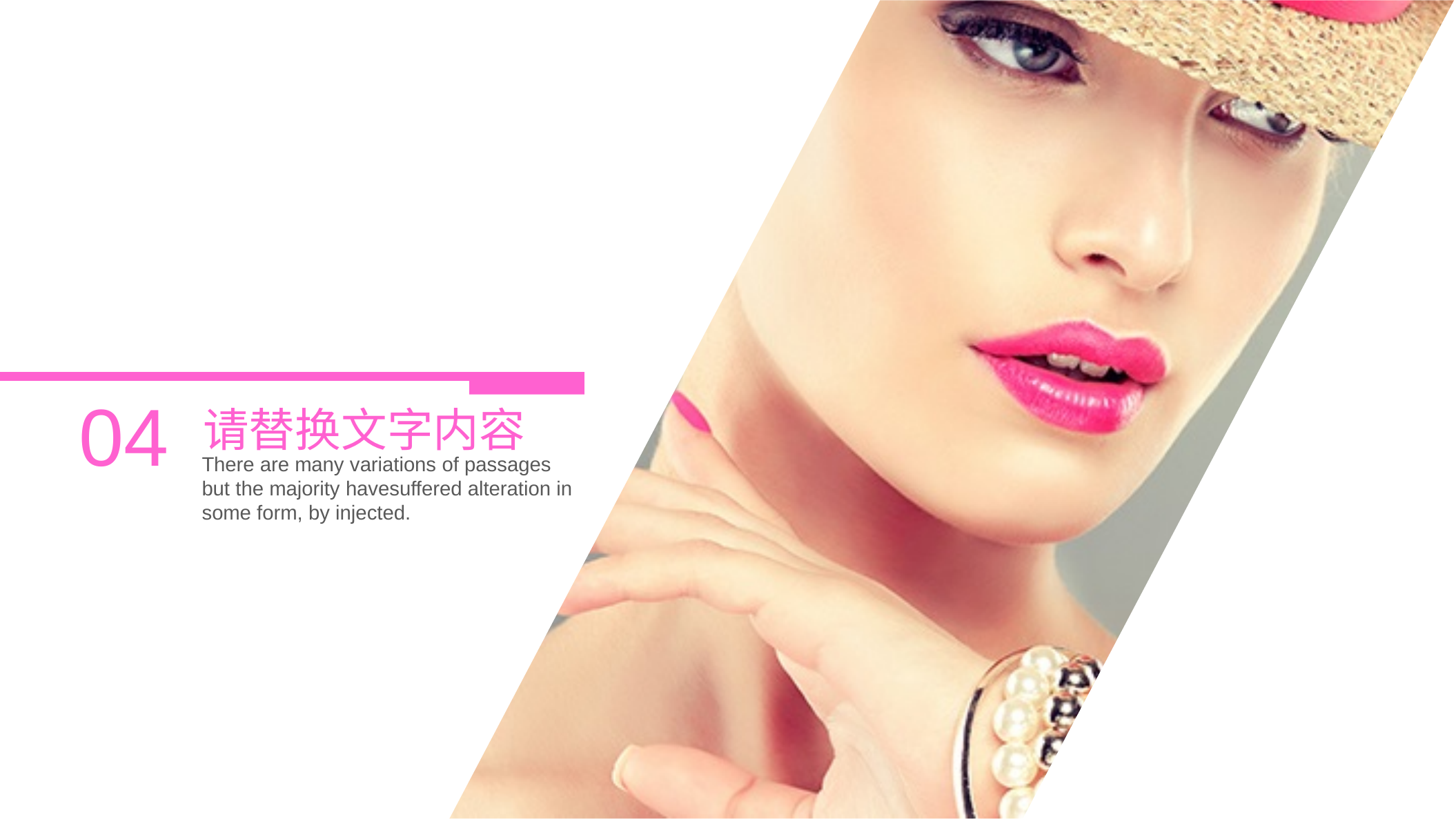

04
请替换文字内容
There are many variations of passages but the majority havesuffered alteration in some form, by injected.